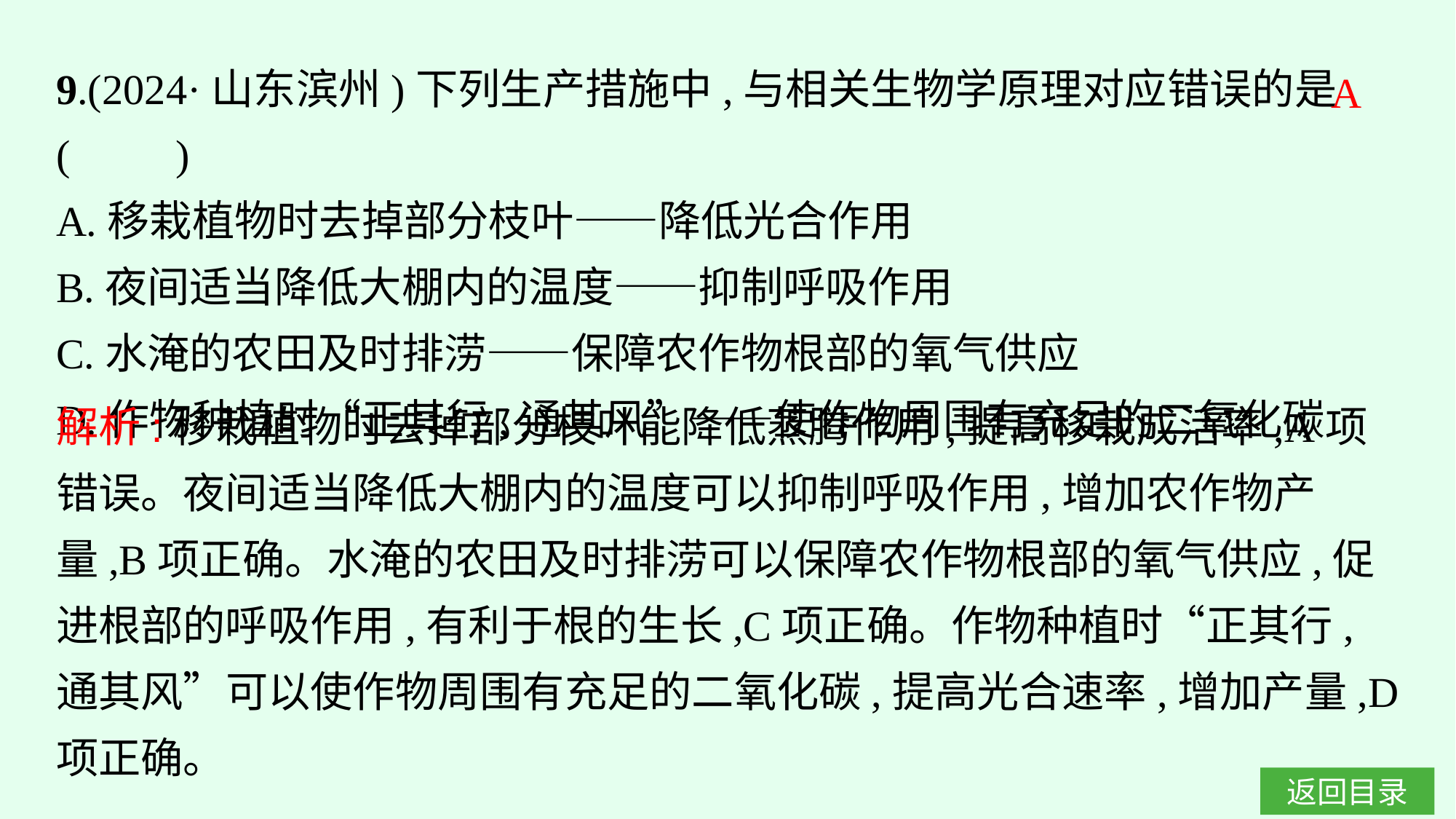

9.(2024·山东滨州)下列生产措施中,与相关生物学原理对应错误的是(　　)
A.移栽植物时去掉部分枝叶——降低光合作用
B.夜间适当降低大棚内的温度——抑制呼吸作用
C.水淹的农田及时排涝——保障农作物根部的氧气供应
D.作物种植时“正其行,通其风”——使作物周围有充足的二氧化碳
A
解析:移栽植物时去掉部分枝叶能降低蒸腾作用,提高移栽成活率,A项错误。夜间适当降低大棚内的温度可以抑制呼吸作用,增加农作物产量,B项正确。水淹的农田及时排涝可以保障农作物根部的氧气供应,促进根部的呼吸作用,有利于根的生长,C项正确。作物种植时“正其行,通其风”可以使作物周围有充足的二氧化碳,提高光合速率,增加产量,D项正确。